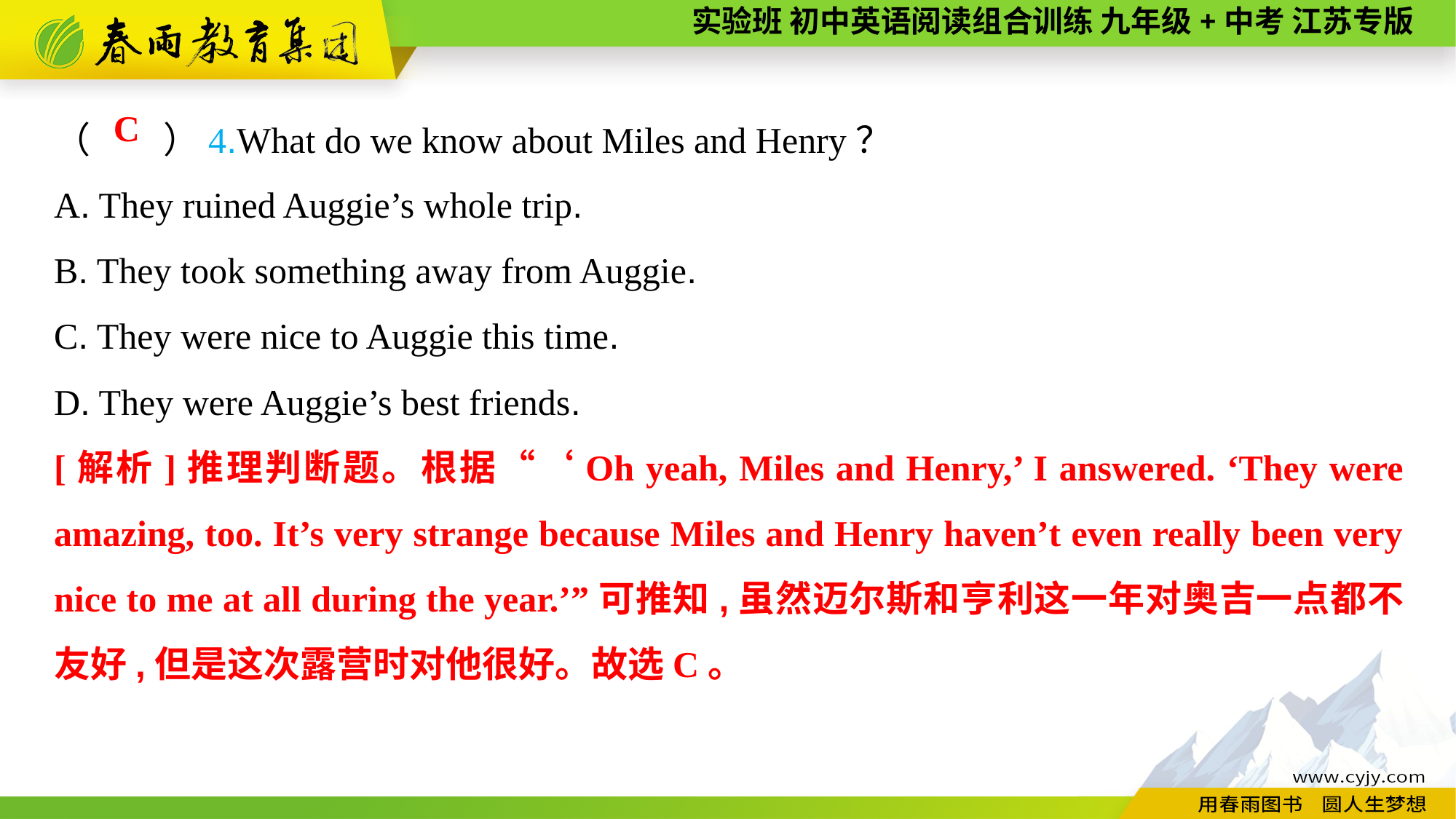

（　　）4.What do we know about Miles and Henry？
A. They ruined Auggie’s whole trip.
B. They took something away from Auggie.
C. They were nice to Auggie this time.
D. They were Auggie’s best friends.
C
[解析]推理判断题。根据“‘Oh yeah, Miles and Henry,’ I answered. ‘They were amazing, too. It’s very strange because Miles and Henry haven’t even really been very nice to me at all during the year.’”可推知,虽然迈尔斯和亨利这一年对奥吉一点都不友好,但是这次露营时对他很好。故选C。